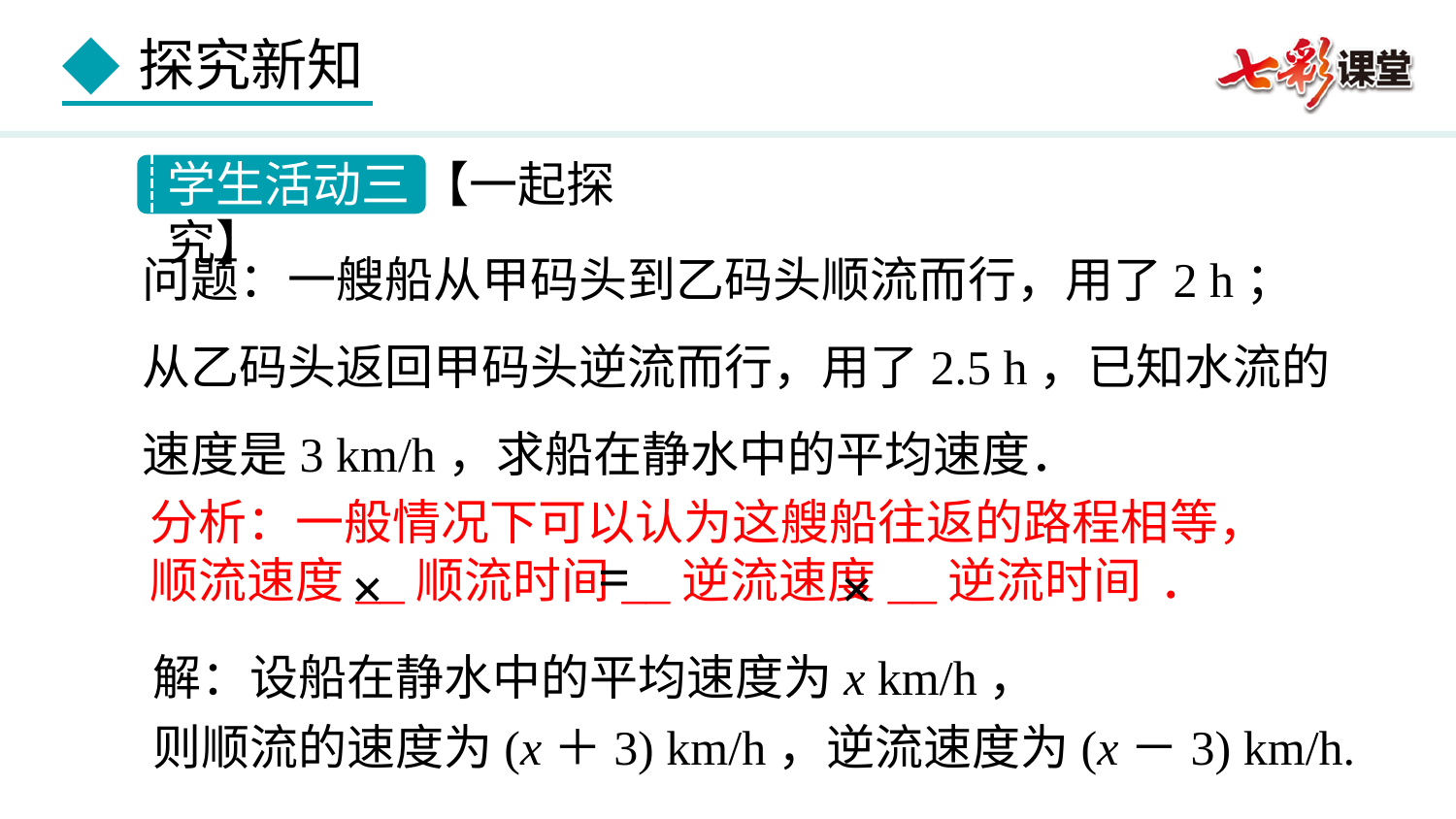

学生活动三 【一起探究】

问题：一艘船从甲码头到乙码头顺流而行，用了2 h；
从乙码头返回甲码头逆流而行，用了2.5 h，已知水流的
速度是3 km/h，求船在静水中的平均速度．
分析：一般情况下可以认为这艘船往返的路程相等，
顺流速度__顺流时间__逆流速度__逆流时间 .
=
×
×
解：设船在静水中的平均速度为x km/h，
则顺流的速度为(x＋3) km/h，逆流速度为(x－3) km/h.